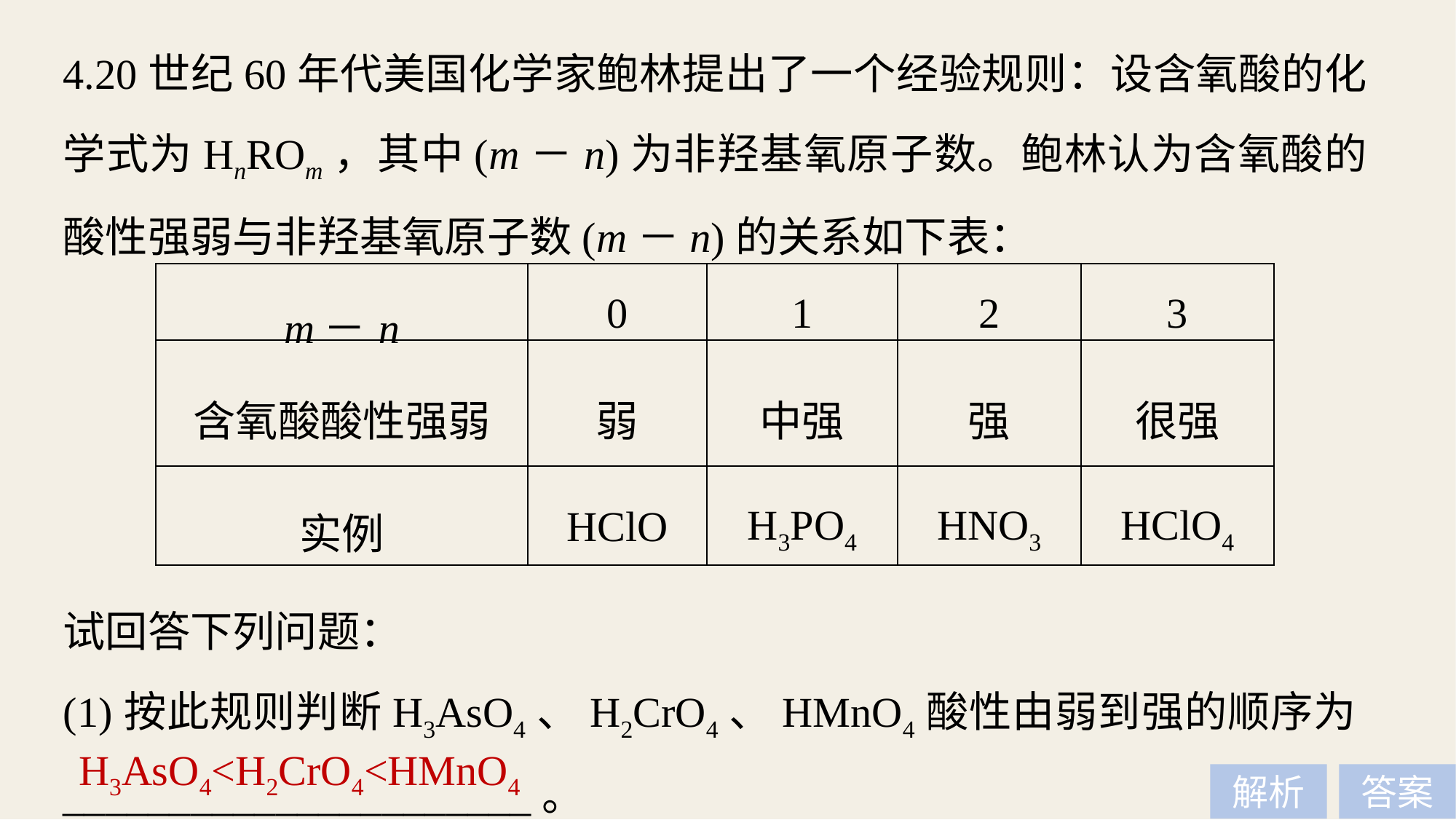

4.20世纪60年代美国化学家鲍林提出了一个经验规则：设含氧酸的化学式为HnROm，其中(m－n)为非羟基氧原子数。鲍林认为含氧酸的酸性强弱与非羟基氧原子数(m－n)的关系如下表：
| m－n | 0 | 1 | 2 | 3 |
| --- | --- | --- | --- | --- |
| 含氧酸酸性强弱 | 弱 | 中强 | 强 | 很强 |
| 实例 | HClO | H3PO4 | HNO3 | HClO4 |
试回答下列问题：
(1)按此规则判断H3AsO4、H2CrO4、HMnO4酸性由弱到强的顺序为______________________。
H3AsO4<H2CrO4<HMnO4
解析
答案